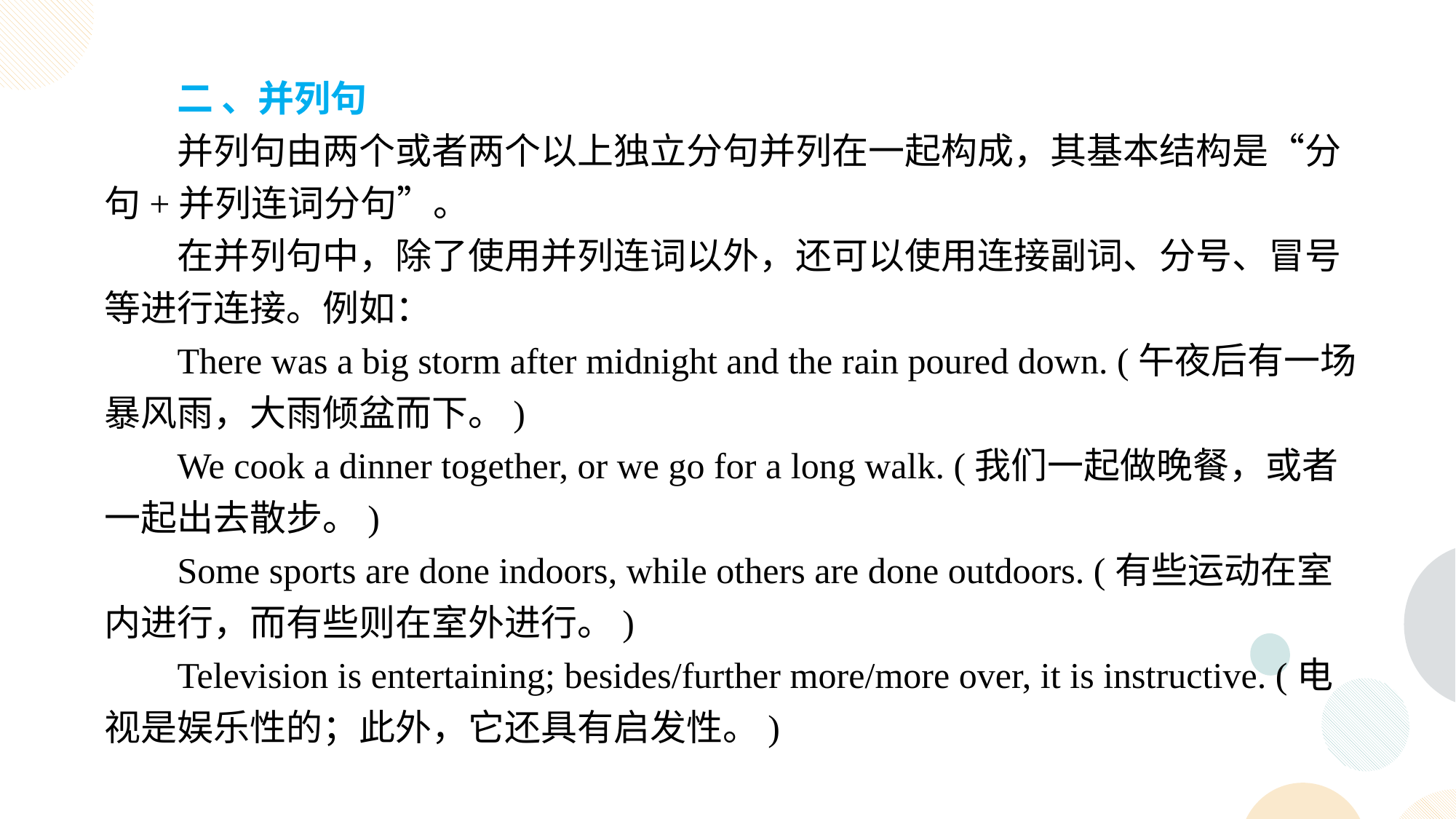

二 、并列句
并列句由两个或者两个以上独立分句并列在一起构成，其基本结构是“分句+并列连词分句”。
在并列句中，除了使用并列连词以外，还可以使用连接副词、分号、冒号等进行连接。例如：
There was a big storm after midnight and the rain poured down. (午夜后有一场暴风雨，大雨倾盆而下。)
We cook a dinner together, or we go for a long walk. (我们一起做晚餐，或者一起出去散步。)
Some sports are done indoors, while others are done outdoors. (有些运动在室内进行，而有些则在室外进行。)
Television is entertaining; besides/further more/more over, it is instructive. (电视是娱乐性的；此外，它还具有启发性。)